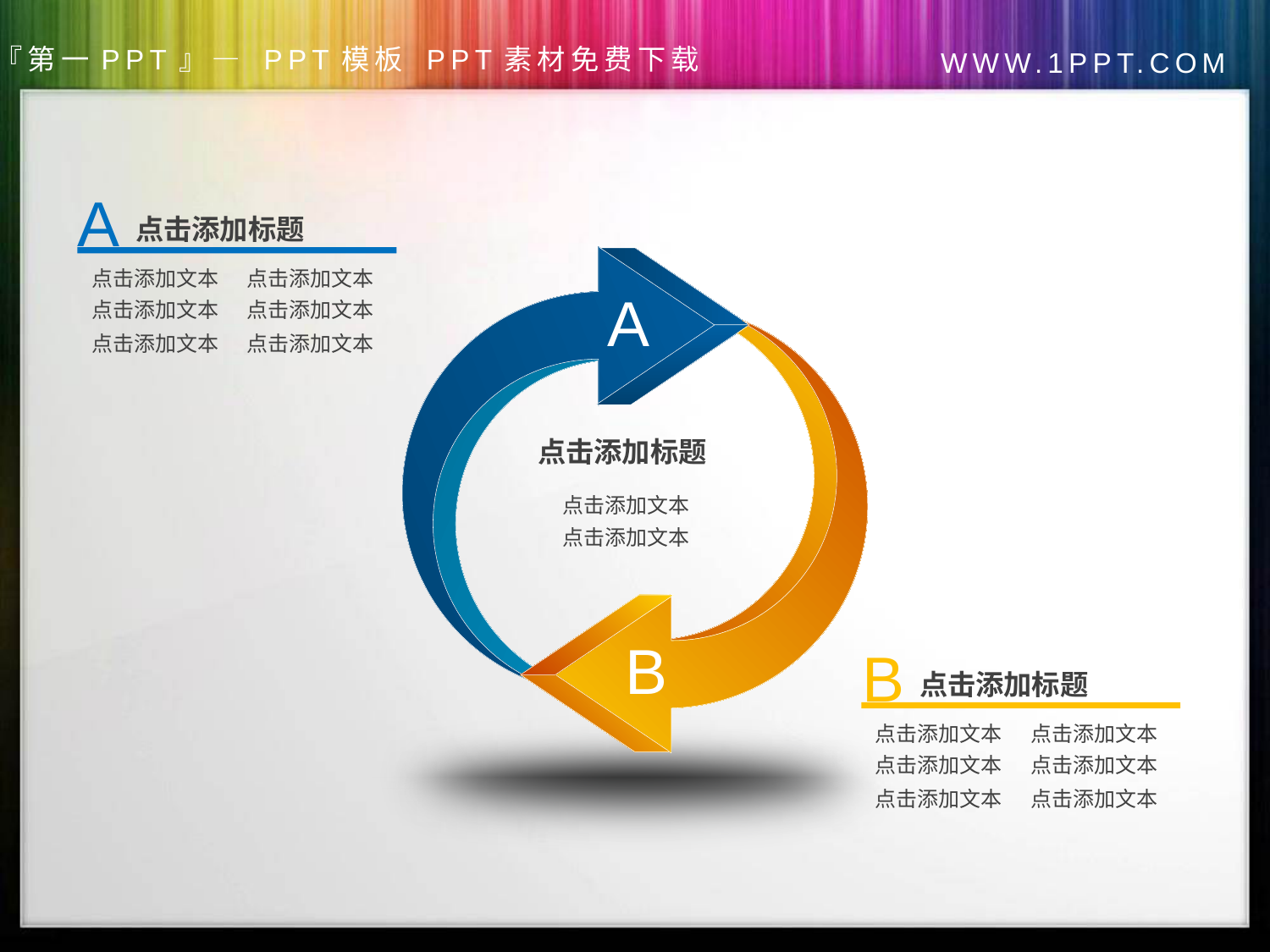

A
点击添加标题

A

点击添加文本
点击添加文本
点击添加文本
点击添加文本
点击添加文本
点击添加文本

B

点击添加标题
点击添加文本
点击添加文本
B
点击添加标题

点击添加文本
点击添加文本
点击添加文本
点击添加文本
点击添加文本
点击添加文本
第一PPT模板网
www.1ppt.com/sucai/